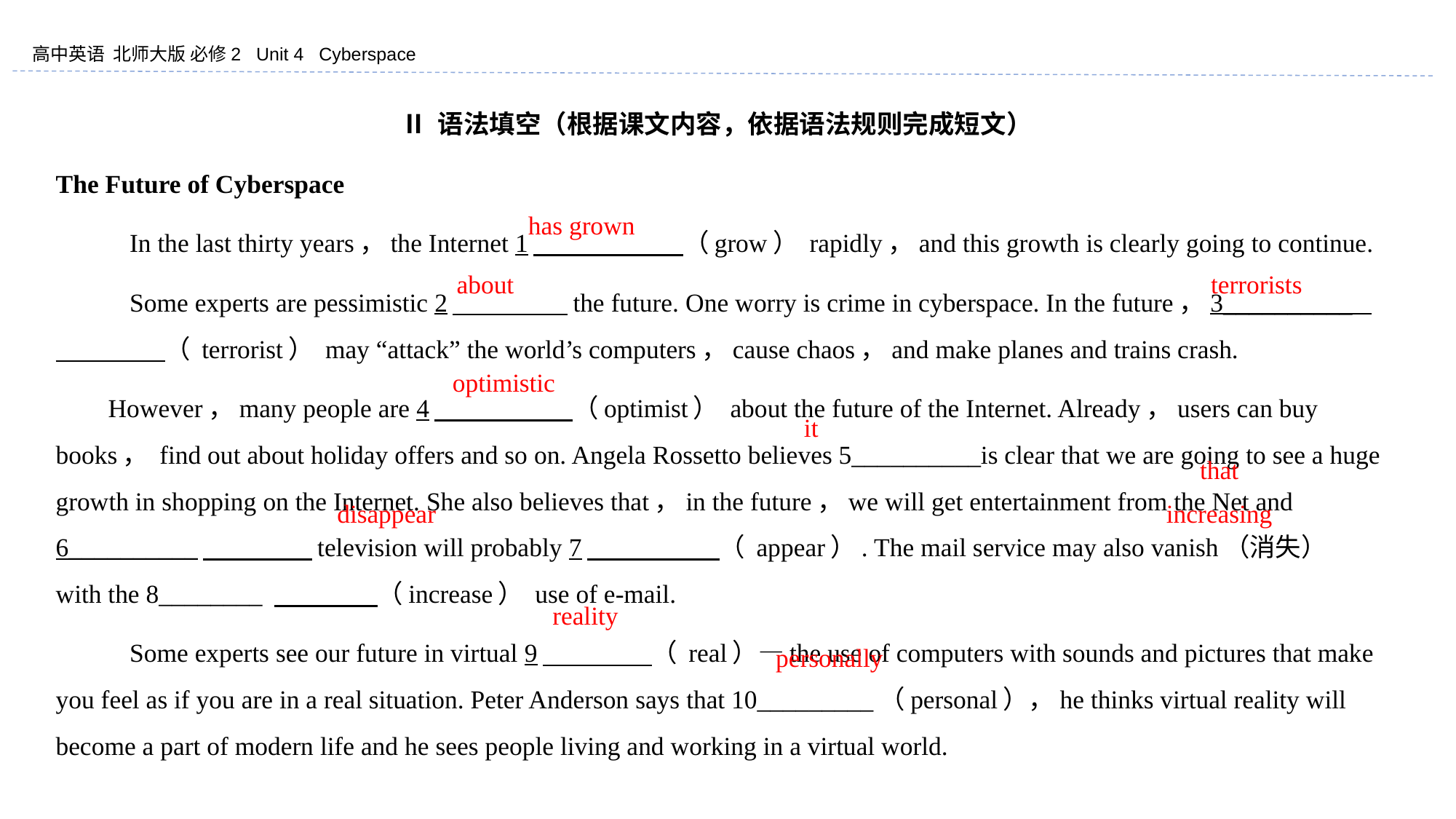

Ⅱ 语法填空（根据课文内容，依据语法规则完成短文）
The Future of Cyberspace
 　 　In the last thirty years，the Internet 1　　　　        （grow） rapidly，and this growth is clearly going to continue.
 　 　Some experts are pessimistic 2　 　　　 the future. One worry is crime in cyberspace. In the future，3__________    　　　　 （ terrorist） may “attack” the world’s computers，cause chaos，and make planes and trains crash.
        However，many people are 4　　　　      （optimist） about the future of the Internet. Already，users can buy books， find out about holiday offers and so on. Angela Rossetto believes 5__________is clear that we are going to see a huge growth in shopping on the Internet. She also believes that，in the future，we will get entertainment from the Net and 6__________　　　　 television will probably 7　　　　     （ appear）. The mail service may also vanish（消失） with the 8________ 　　　　（increase） use of e-mail.
 　　 Some experts see our future in virtual 9　　　　 （ real）—the use of computers with sounds and pictures that make you feel as if you are in a real situation. Peter Anderson says that 10_________（personal），he thinks virtual reality will become a part of modern life and he sees people living and working in a virtual world.

　has grown
　about
　terrorists
optimistic
it
that
disappear
increasing
reality
personally